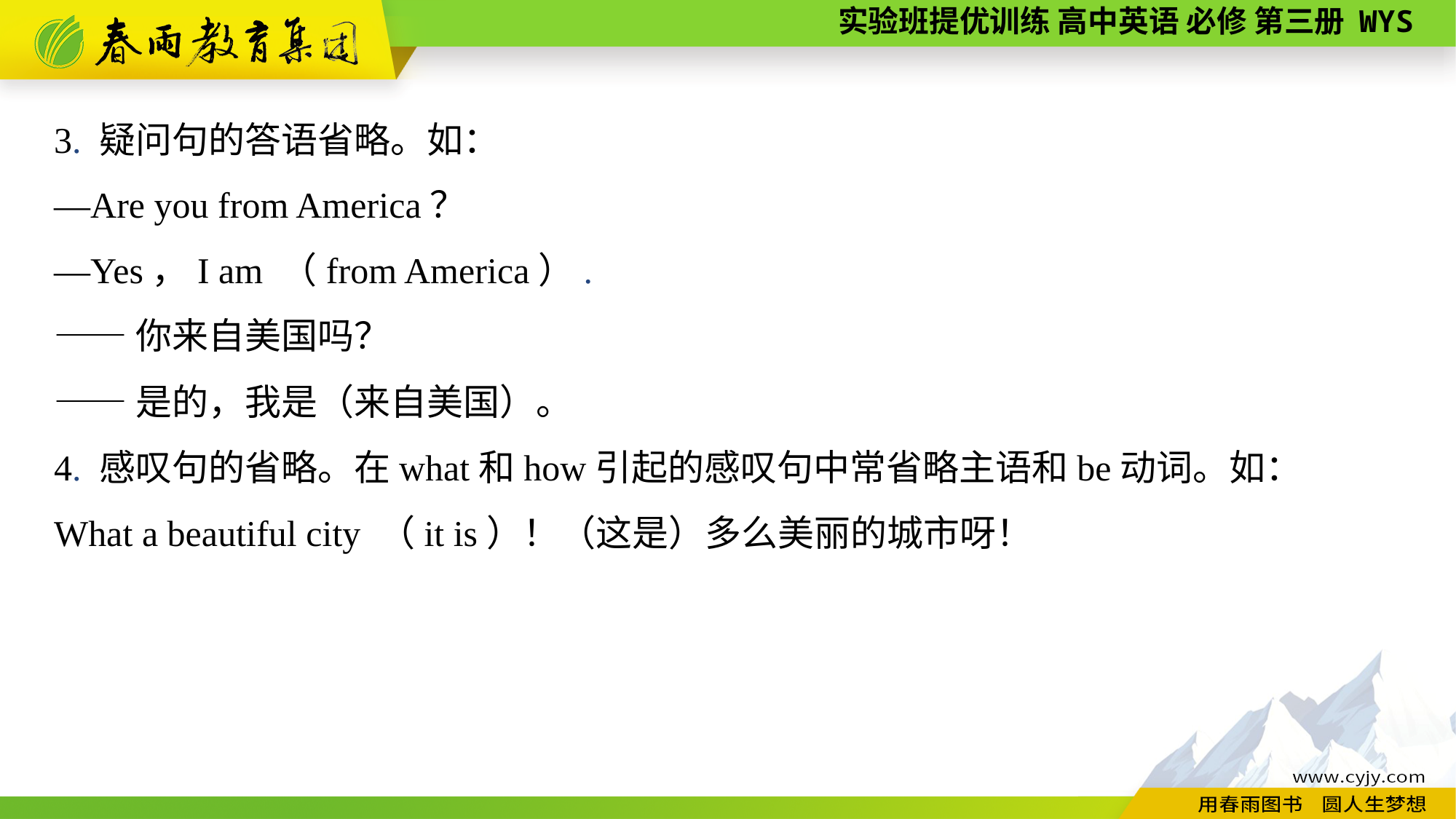

3. 疑问句的答语省略。如：
—Are you from America？
—Yes，I am （from America）.
——你来自美国吗？
——是的，我是（来自美国）。
4. 感叹句的省略。在what和how引起的感叹句中常省略主语和be动词。如：
What a beautiful city （it is）！（这是）多么美丽的城市呀！